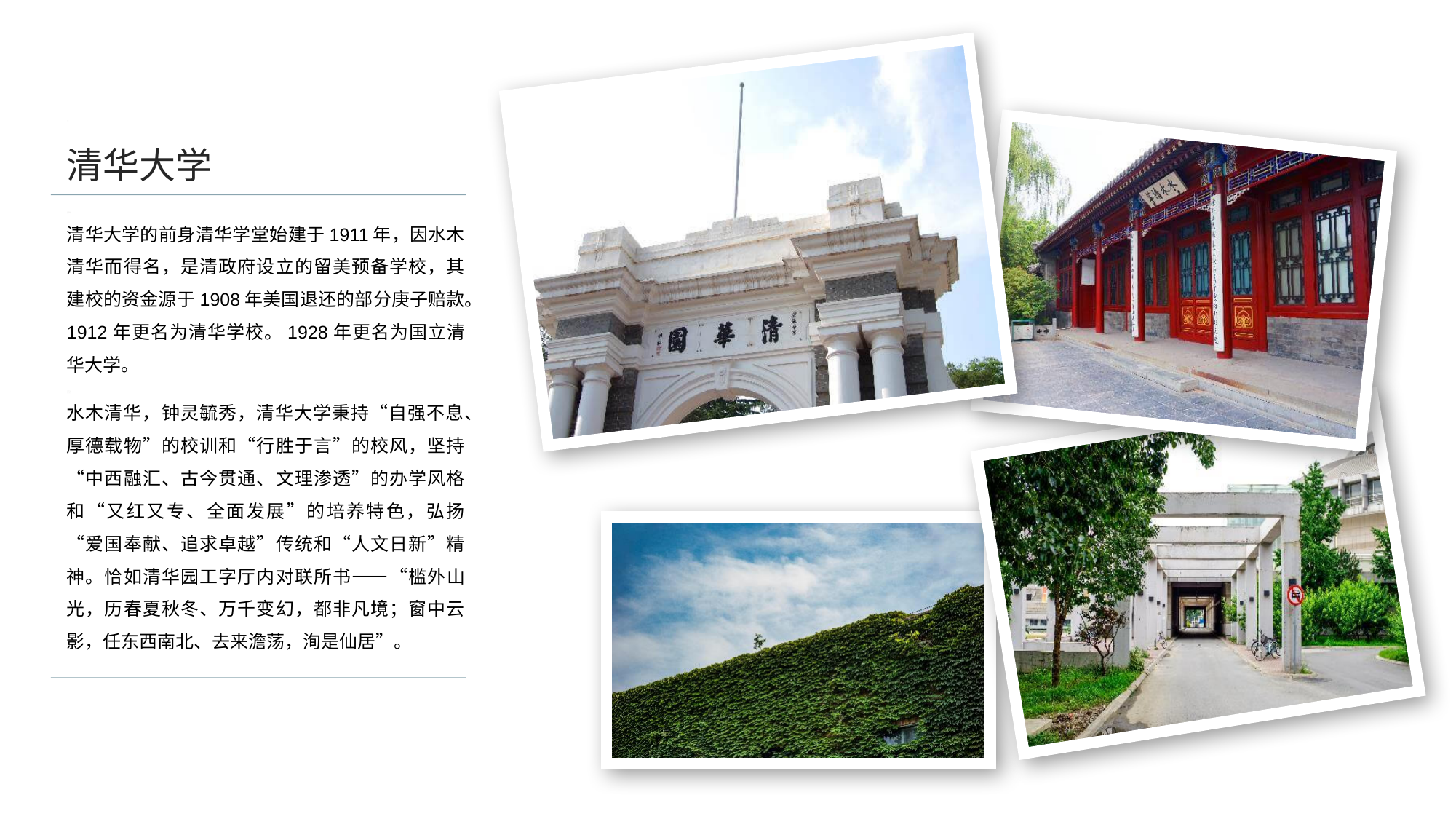

清华大学

清华大学的前身清华学堂始建于1911年，因水木清华而得名，是清政府设立的留美预备学校，其建校的资金源于1908年美国退还的部分庚子赔款。1912年更名为清华学校。1928年更名为国立清华大学。
水木清华，钟灵毓秀，清华大学秉持“自强不息、厚德载物”的校训和“行胜于言”的校风，坚持“中西融汇、古今贯通、文理渗透”的办学风格和“又红又专、全面发展”的培养特色，弘扬“爱国奉献、追求卓越”传统和“人文日新”精神。恰如清华园工字厅内对联所书——“槛外山光，历春夏秋冬、万千变幻，都非凡境；窗中云影，任东西南北、去来澹荡，洵是仙居”。